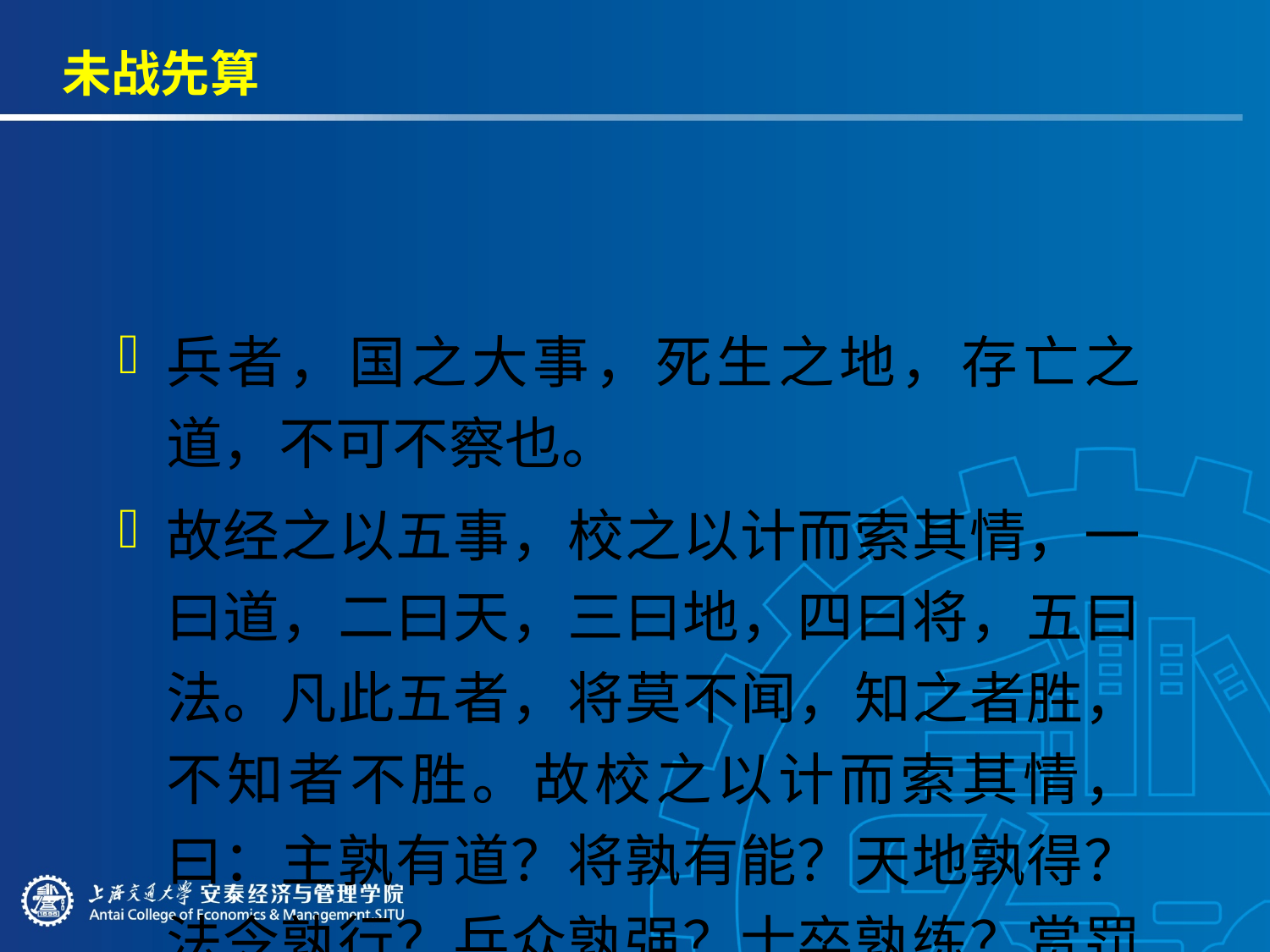

# 未战先算
兵者，国之大事，死生之地，存亡之道，不可不察也。
故经之以五事，校之以计而索其情，一曰道，二曰天，三曰地，四曰将，五曰法。凡此五者，将莫不闻，知之者胜，不知者不胜。故校之以计而索其情，曰：主孰有道？将孰有能？天地孰得？法令孰行？兵众孰强？士卒孰练？赏罚孰明？吾以此知胜负矣。